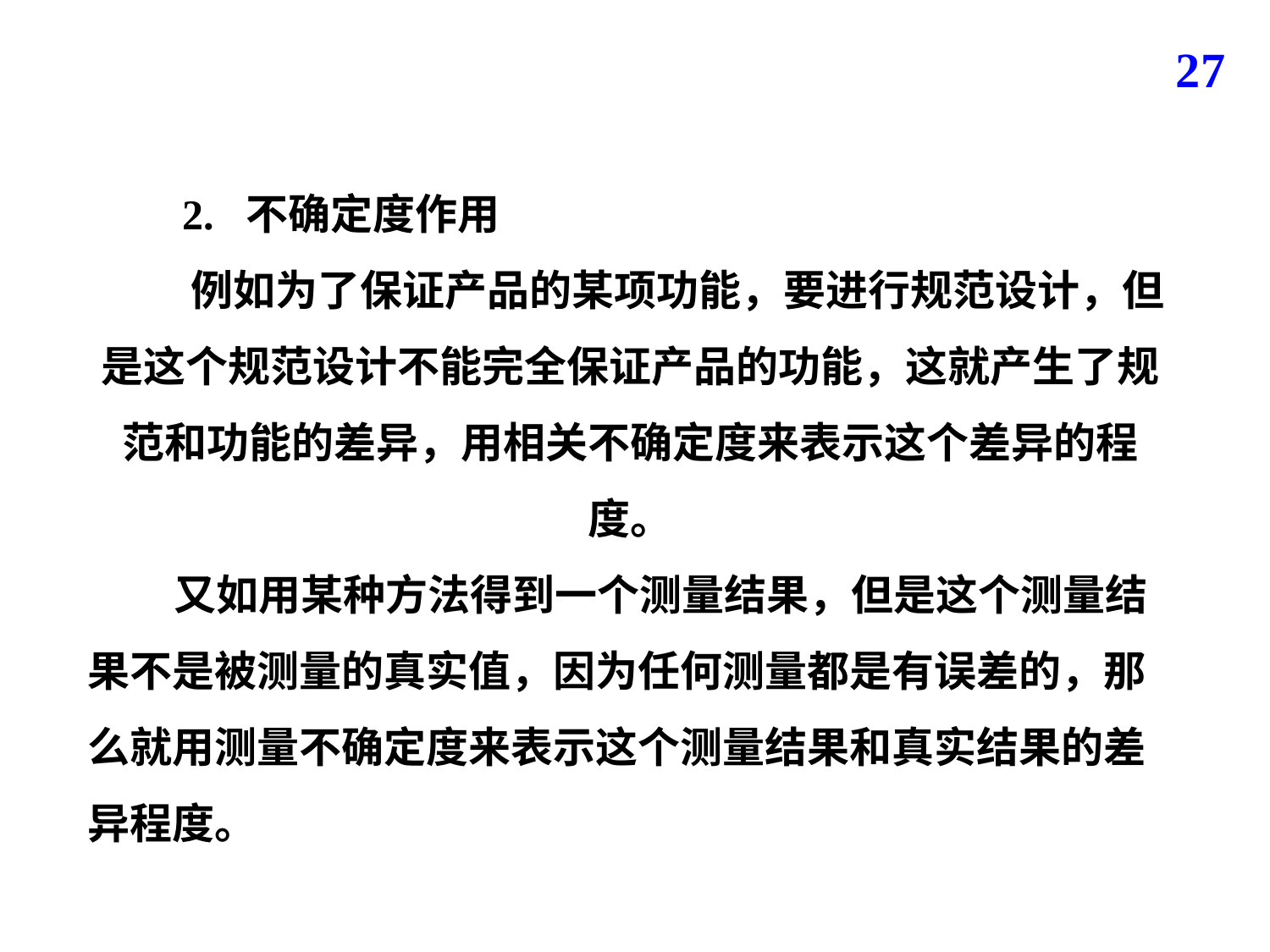

27
         2.  不确定度作用
         例如为了保证产品的某项功能，要进行规范设计，但是这个规范设计不能完全保证产品的功能，这就产生了规范和功能的差异，用相关不确定度来表示这个差异的程度。
        又如用某种方法得到一个测量结果，但是这个测量结果不是被测量的真实值，因为任何测量都是有误差的，那么就用测量不确定度来表示这个测量结果和真实结果的差异程度。